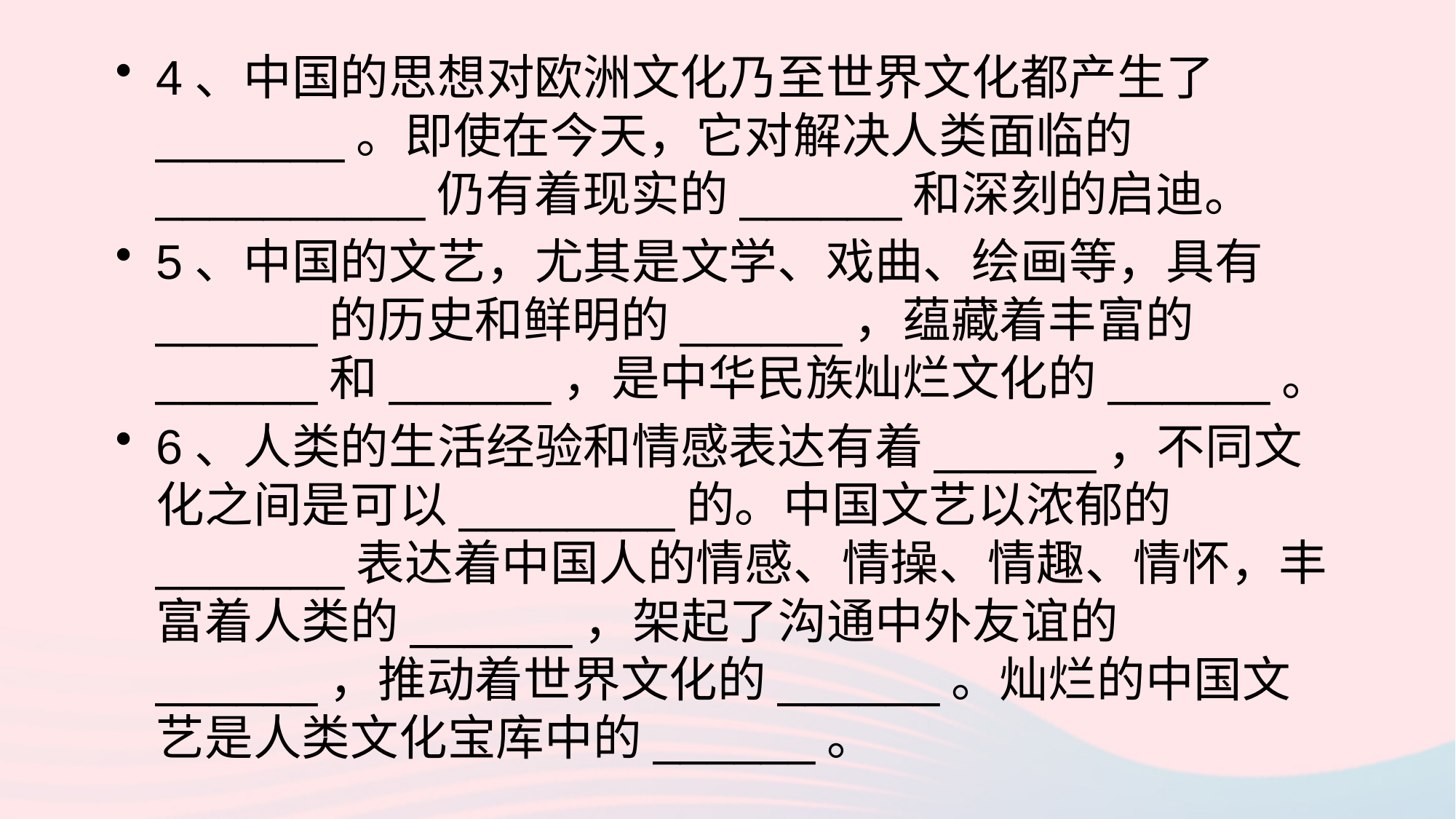

4、中国的思想对欧洲文化乃至世界文化都产生了_______。即使在今天，它对解决人类面临的__________仍有着现实的______和深刻的启迪。
5、中国的文艺，尤其是文学、戏曲、绘画等，具有______的历史和鲜明的______，蕴藏着丰富的______和______，是中华民族灿烂文化的______。
6、人类的生活经验和情感表达有着______，不同文化之间是可以________的。中国文艺以浓郁的_______表达着中国人的情感、情操、情趣、情怀，丰富着人类的______，架起了沟通中外友谊的______，推动着世界文化的______。灿烂的中国文艺是人类文化宝库中的______。